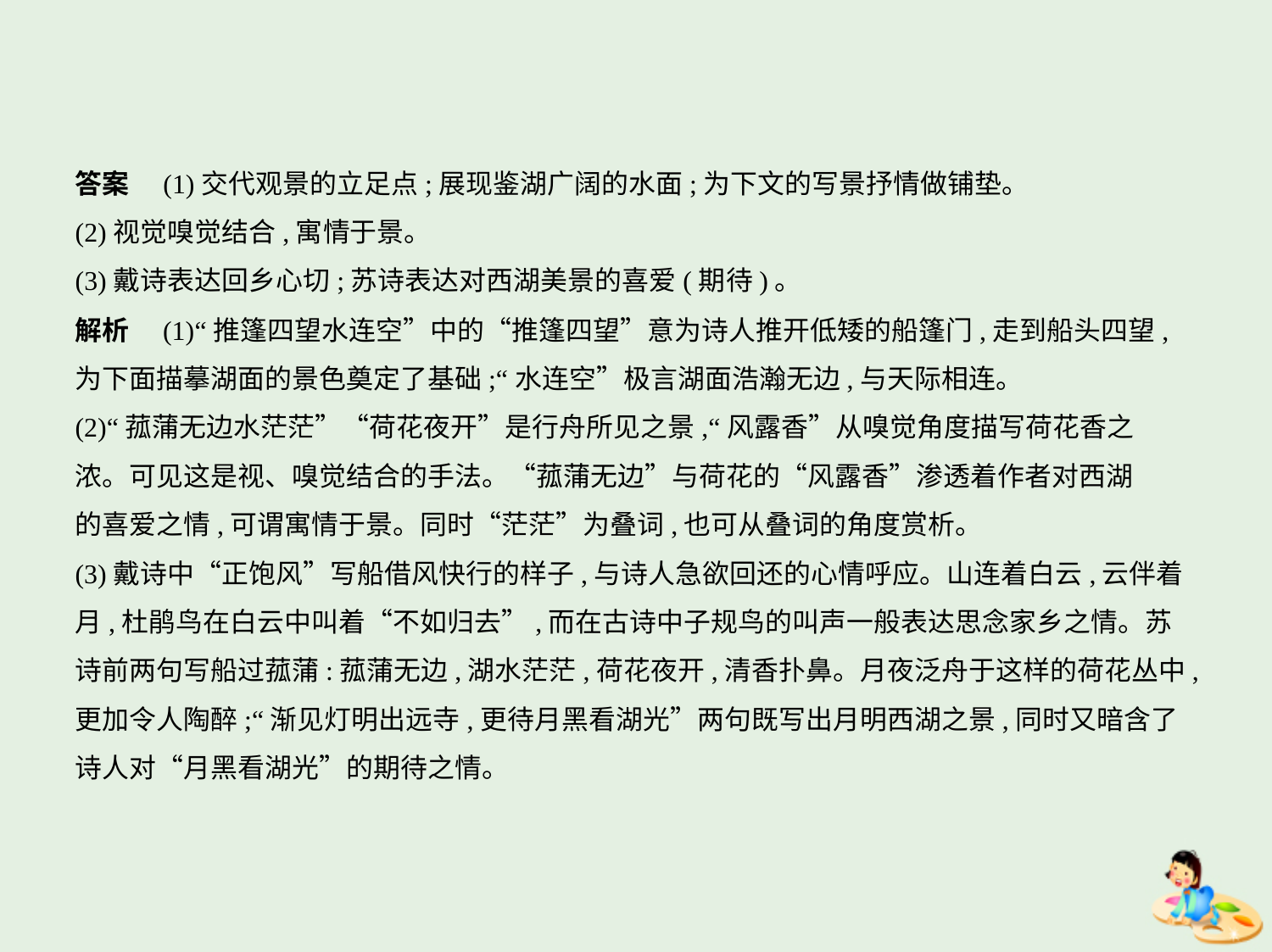

答案　(1)交代观景的立足点;展现鉴湖广阔的水面;为下文的写景抒情做铺垫。
(2)视觉嗅觉结合,寓情于景。
(3)戴诗表达回乡心切;苏诗表达对西湖美景的喜爱(期待)。
解析　(1)“推篷四望水连空”中的“推篷四望”意为诗人推开低矮的船篷门,走到船头四望,
为下面描摹湖面的景色奠定了基础;“水连空”极言湖面浩瀚无边,与天际相连。
(2)“菰蒲无边水茫茫”“荷花夜开”是行舟所见之景,“风露香”从嗅觉角度描写荷花香之
浓。可见这是视、嗅觉结合的手法。“菰蒲无边”与荷花的“风露香”渗透着作者对西湖
的喜爱之情,可谓寓情于景。同时“茫茫”为叠词,也可从叠词的角度赏析。
(3)戴诗中“正饱风”写船借风快行的样子,与诗人急欲回还的心情呼应。山连着白云,云伴着
月,杜鹃鸟在白云中叫着“不如归去”,而在古诗中子规鸟的叫声一般表达思念家乡之情。苏
诗前两句写船过菰蒲:菰蒲无边,湖水茫茫,荷花夜开,清香扑鼻。月夜泛舟于这样的荷花丛中,
更加令人陶醉;“渐见灯明出远寺,更待月黑看湖光”两句既写出月明西湖之景,同时又暗含了
诗人对“月黑看湖光”的期待之情。